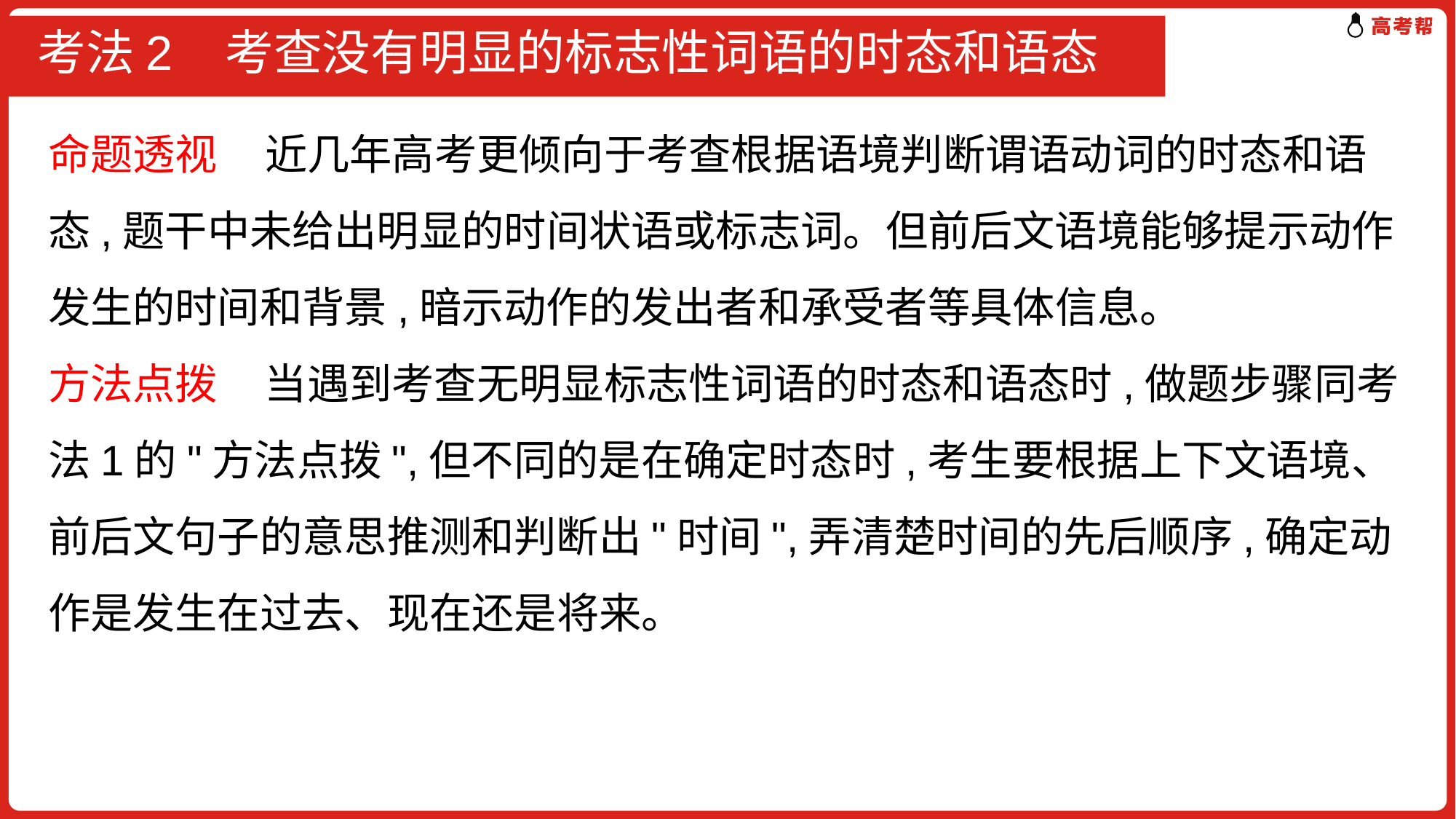

# 考法2   考查没有明显的标志性词语的时态和语态
命题透视     近几年高考更倾向于考查根据语境判断谓语动词的时态和语态,题干中未给出明显的时间状语或标志词。但前后文语境能够提示动作发生的时间和背景,暗示动作的发出者和承受者等具体信息。
方法点拨     当遇到考查无明显标志性词语的时态和语态时,做题步骤同考法1的"方法点拨",但不同的是在确定时态时,考生要根据上下文语境、前后文句子的意思推测和判断出"时间",弄清楚时间的先后顺序,确定动作是发生在过去、现在还是将来。